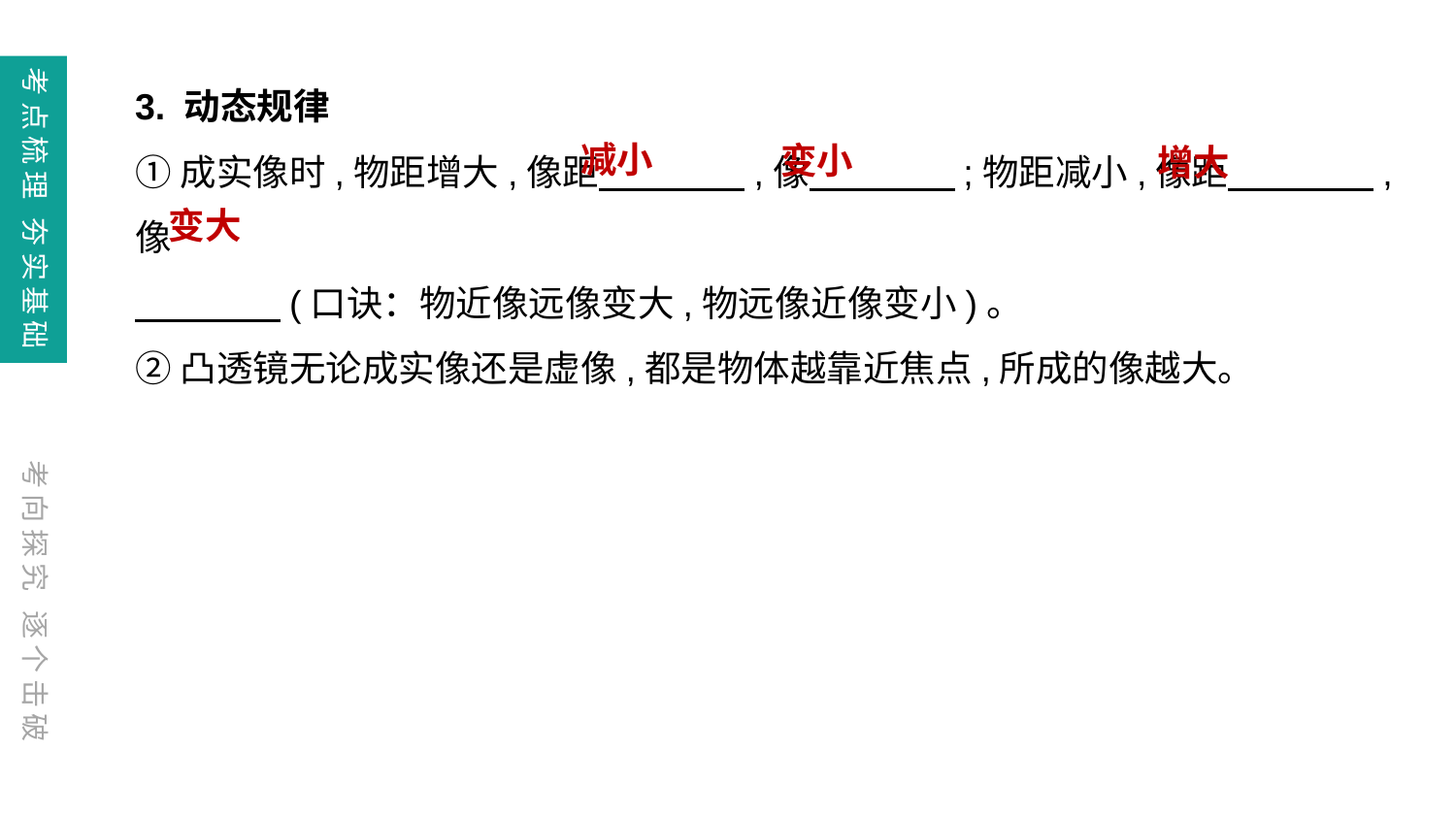

考点梳理 夯实基础
3. 动态规律
①成实像时,物距增大,像距　　　　,像　　　　;物距减小,像距　　　　,像
　　　　(口诀：物近像远像变大,物远像近像变小)。
②凸透镜无论成实像还是虚像,都是物体越靠近焦点,所成的像越大。
减小
变小
增大
变大
考向探究 逐个击破